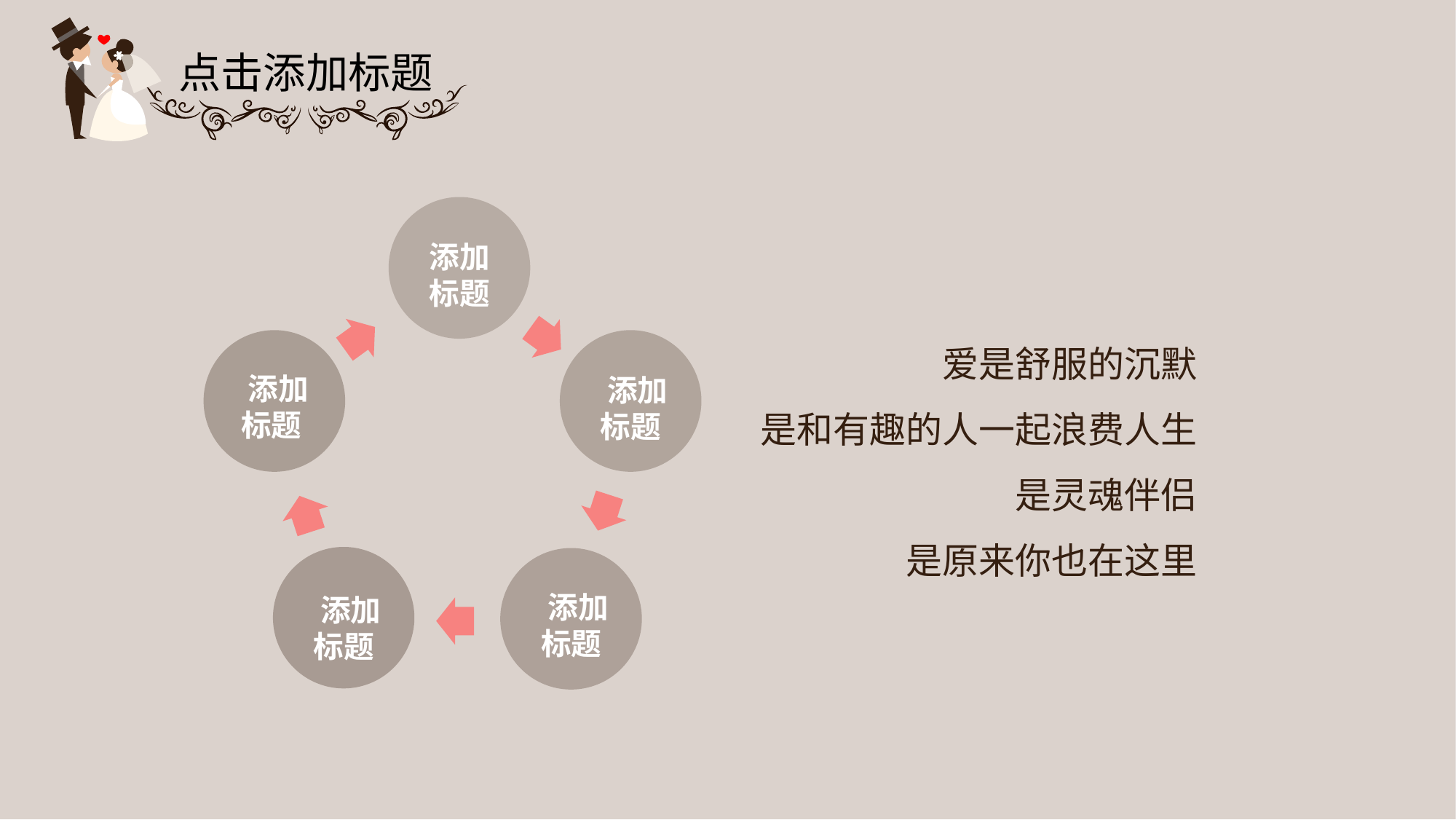

点击添加标题

添加
标题
爱是舒服的沉默
是和有趣的人一起浪费人生
是灵魂伴侣
是原来你也在这里

 添加
标题
 添加
标题

 添加
标题
 添加
标题